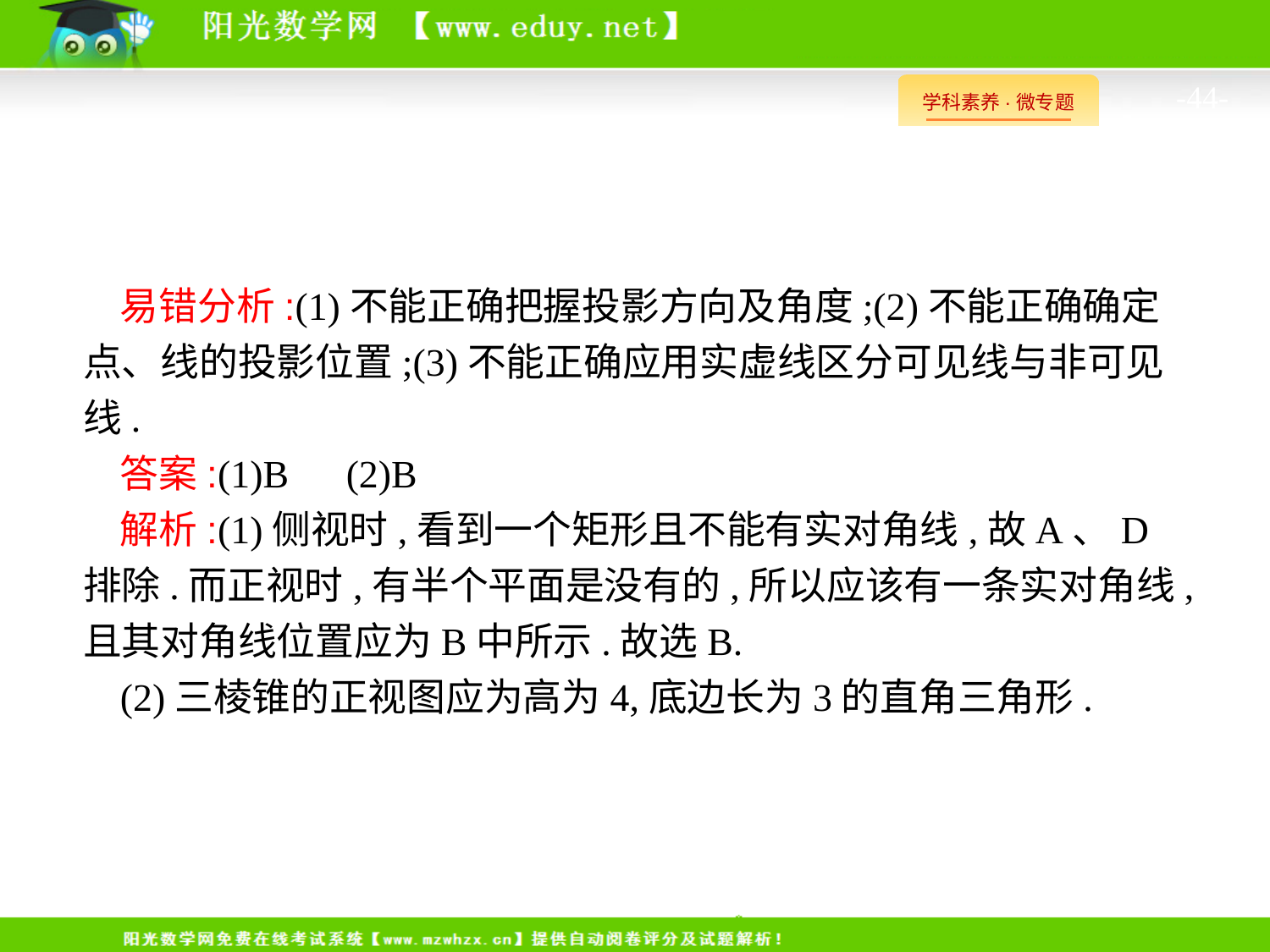

-44-
易错分析:(1)不能正确把握投影方向及角度;(2)不能正确确定点、线的投影位置;(3)不能正确应用实虚线区分可见线与非可见线.
答案:(1)B　(2)B
解析:(1)侧视时,看到一个矩形且不能有实对角线,故A、D排除.而正视时,有半个平面是没有的,所以应该有一条实对角线,且其对角线位置应为B中所示.故选B.
(2)三棱锥的正视图应为高为4,底边长为3的直角三角形.